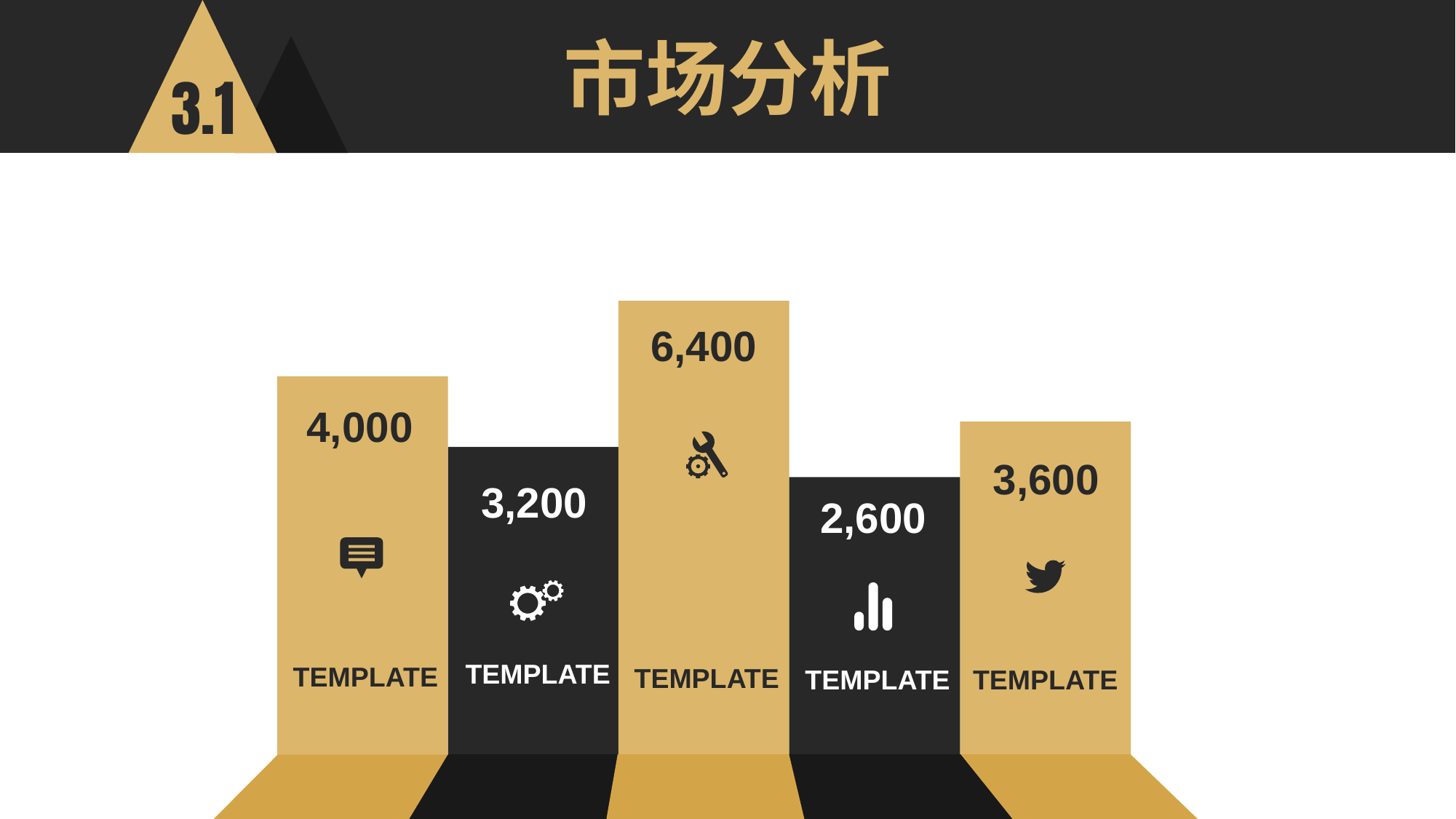

市场分析

3.1

6,400

4,000

3,600
3,200

2,600

TEMPLATE
TEMPLATE
TEMPLATE
TEMPLATE
TEMPLATE